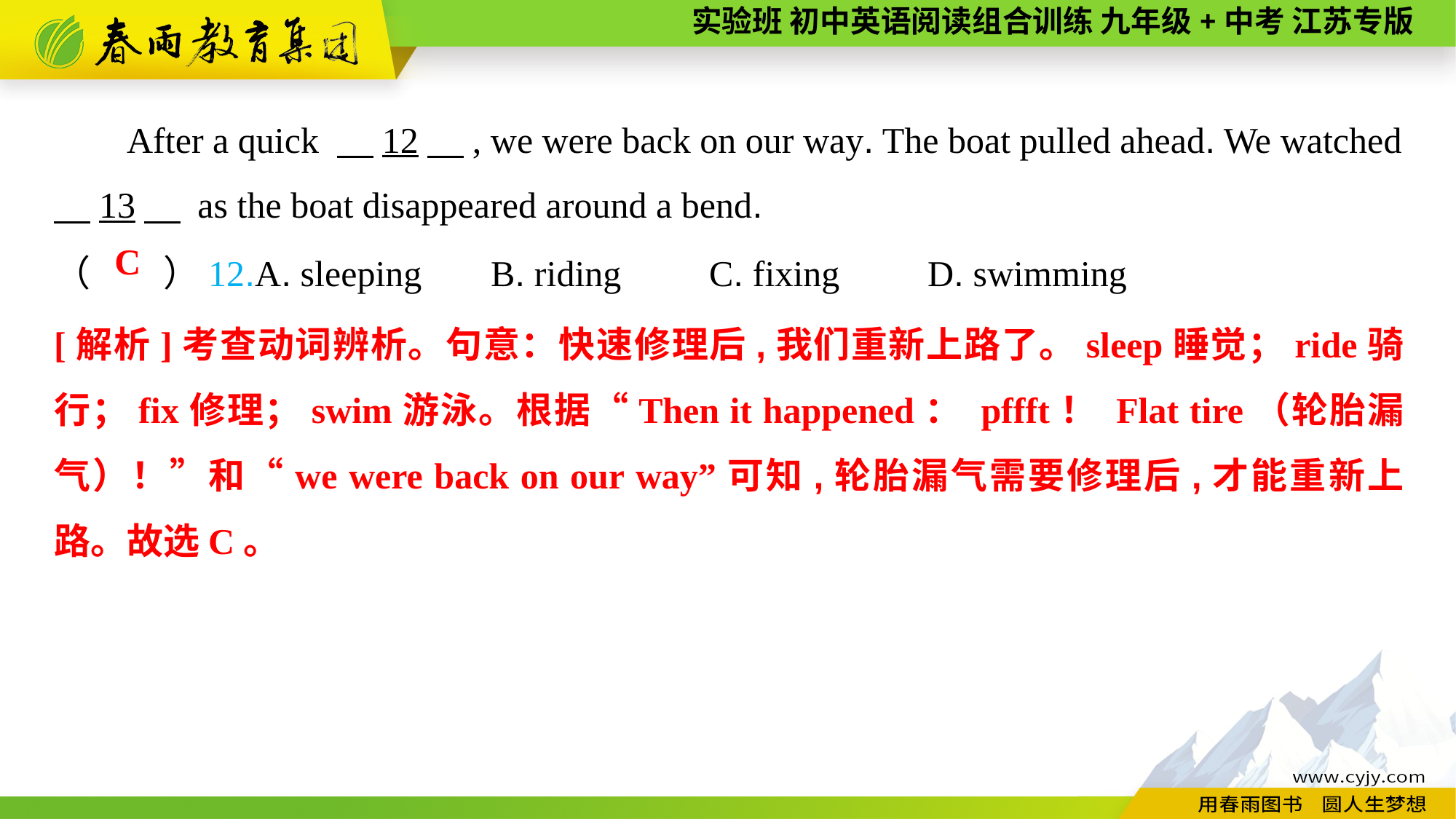

After a quick 　12　, we were back on our way. The boat pulled ahead. We watched
　13　 as the boat disappeared around a bend.
（　　）12.A. sleeping	B. riding	C. fixing	D. swimming
C
[解析]考查动词辨析。句意：快速修理后,我们重新上路了。sleep睡觉；ride骑行；fix修理；swim游泳。根据“Then it happened： pffft！ Flat tire（轮胎漏气）！”和“we were back on our way”可知,轮胎漏气需要修理后,才能重新上路。故选C。